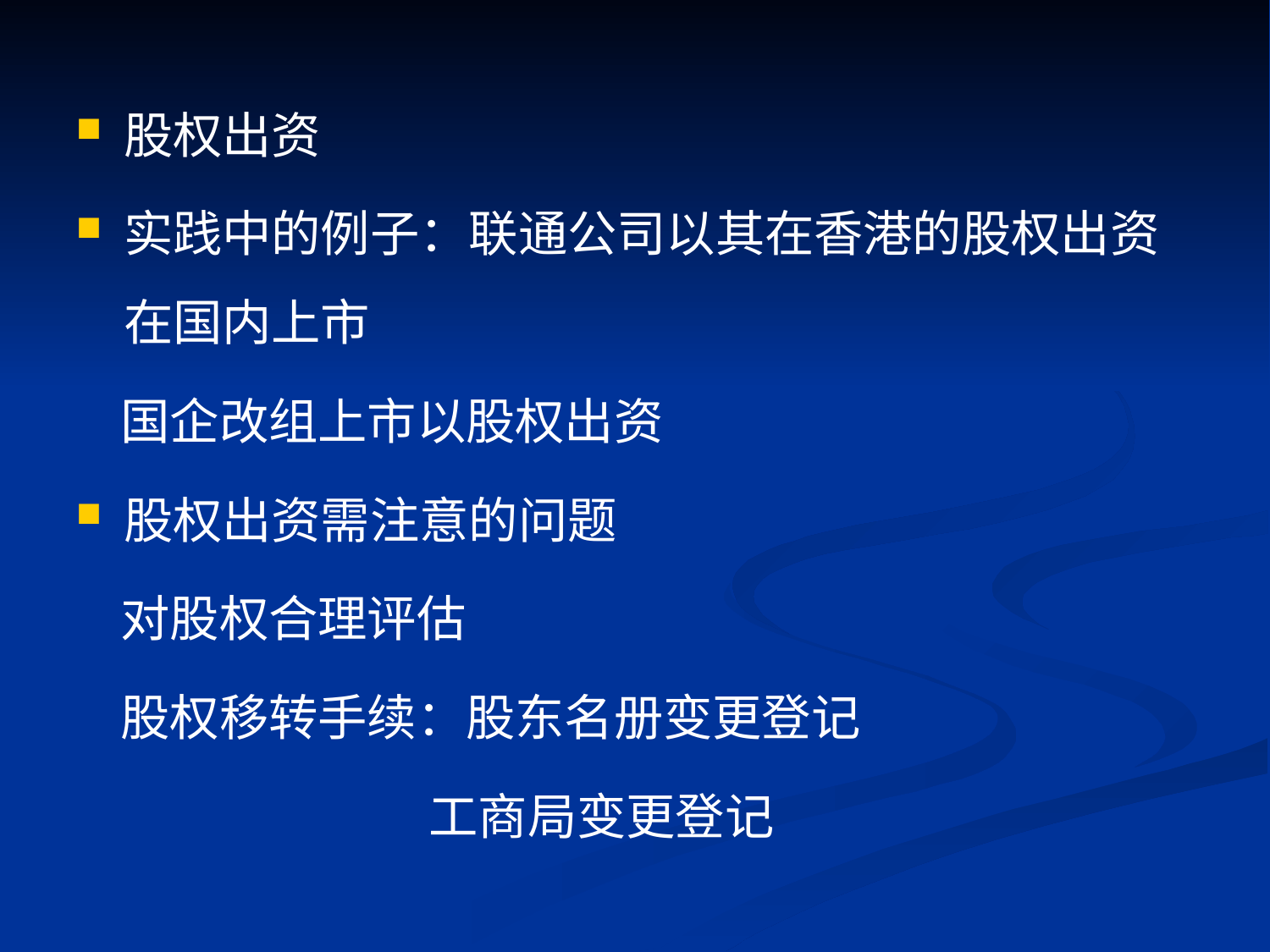

#
股权出资
实践中的例子：联通公司以其在香港的股权出资在国内上市
   国企改组上市以股权出资
股权出资需注意的问题
   对股权合理评估
   股权移转手续：股东名册变更登记
                               工商局变更登记